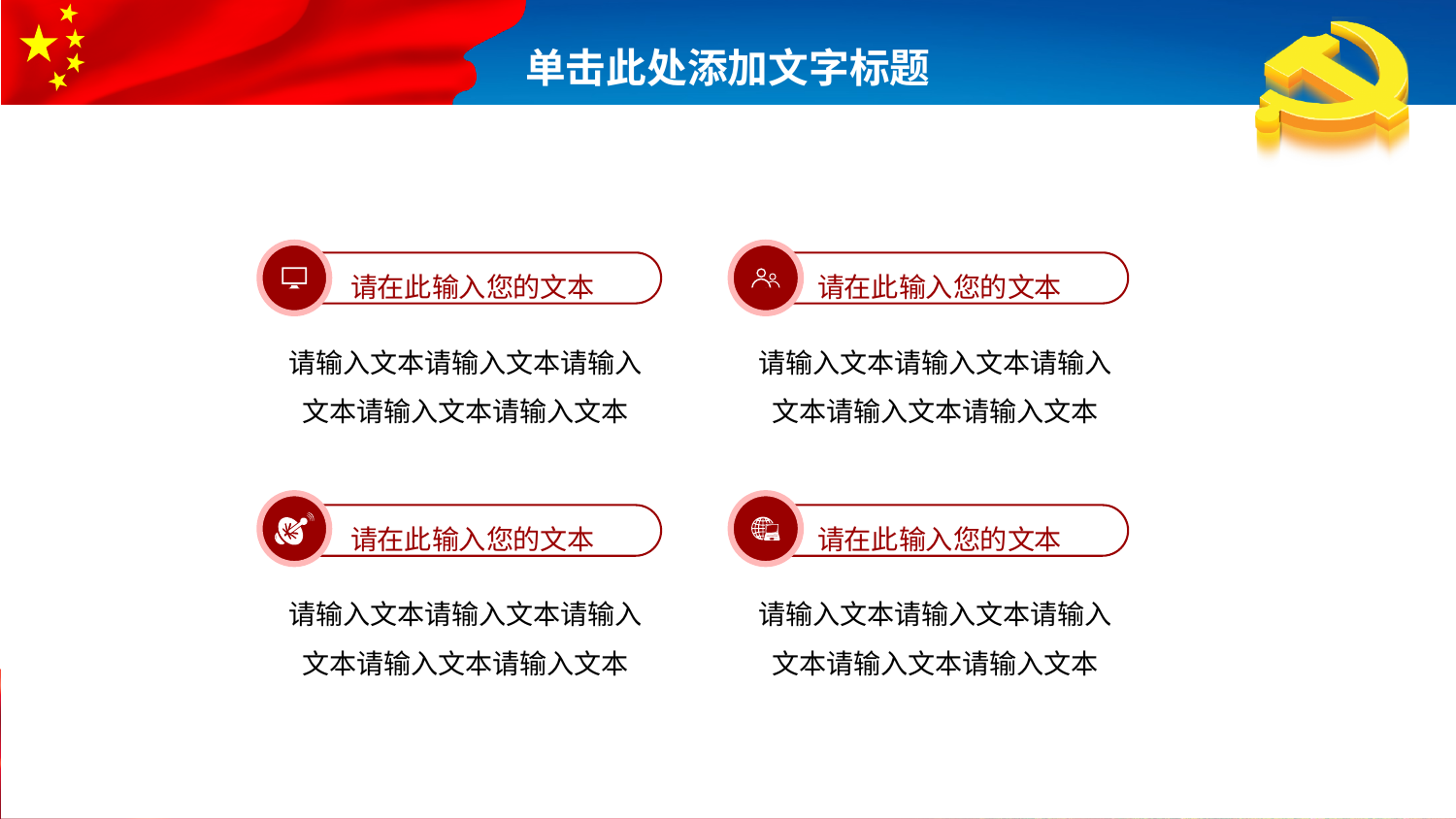

请在此输入您的文本

请输入文本请输入文本请输入文本请输入文本请输入文本

请在此输入您的文本

请输入文本请输入文本请输入文本请输入文本请输入文本

请在此输入您的文本

请输入文本请输入文本请输入文本请输入文本请输入文本

请在此输入您的文本

请输入文本请输入文本请输入文本请输入文本请输入文本